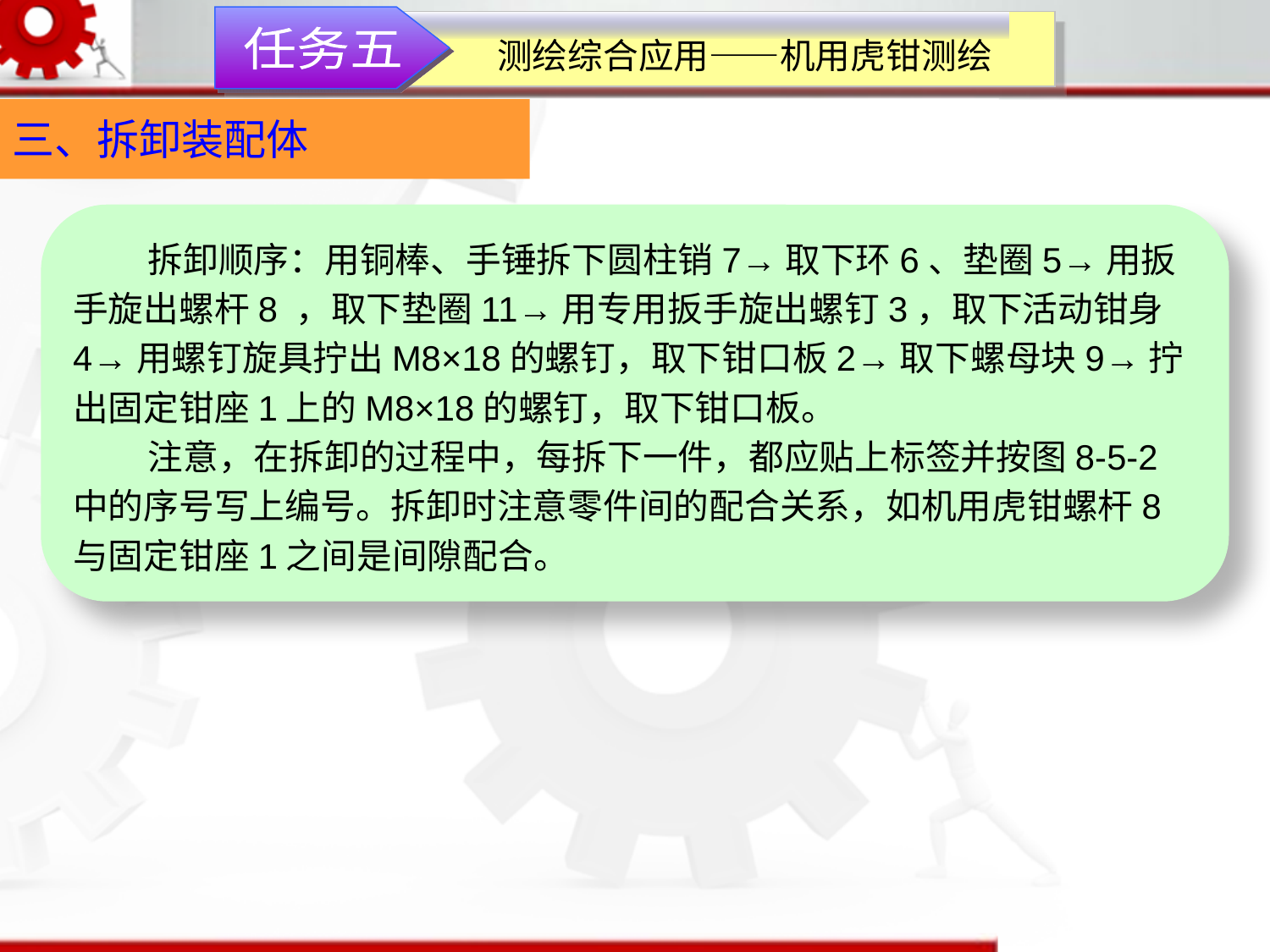

任务五
测绘综合应用——机用虎钳测绘
三、拆卸装配体
拆卸顺序：用铜棒、手锤拆下圆柱销7→取下环6、垫圈5→用扳手旋出螺杆8 ，取下垫圈11→用专用扳手旋出螺钉3，取下活动钳身4→用螺钉旋具拧出M8×18的螺钉，取下钳口板2→取下螺母块9→拧出固定钳座1上的M8×18的螺钉，取下钳口板。
注意，在拆卸的过程中，每拆下一件，都应贴上标签并按图8-5-2中的序号写上编号。拆卸时注意零件间的配合关系，如机用虎钳螺杆8与固定钳座1之间是间隙配合。